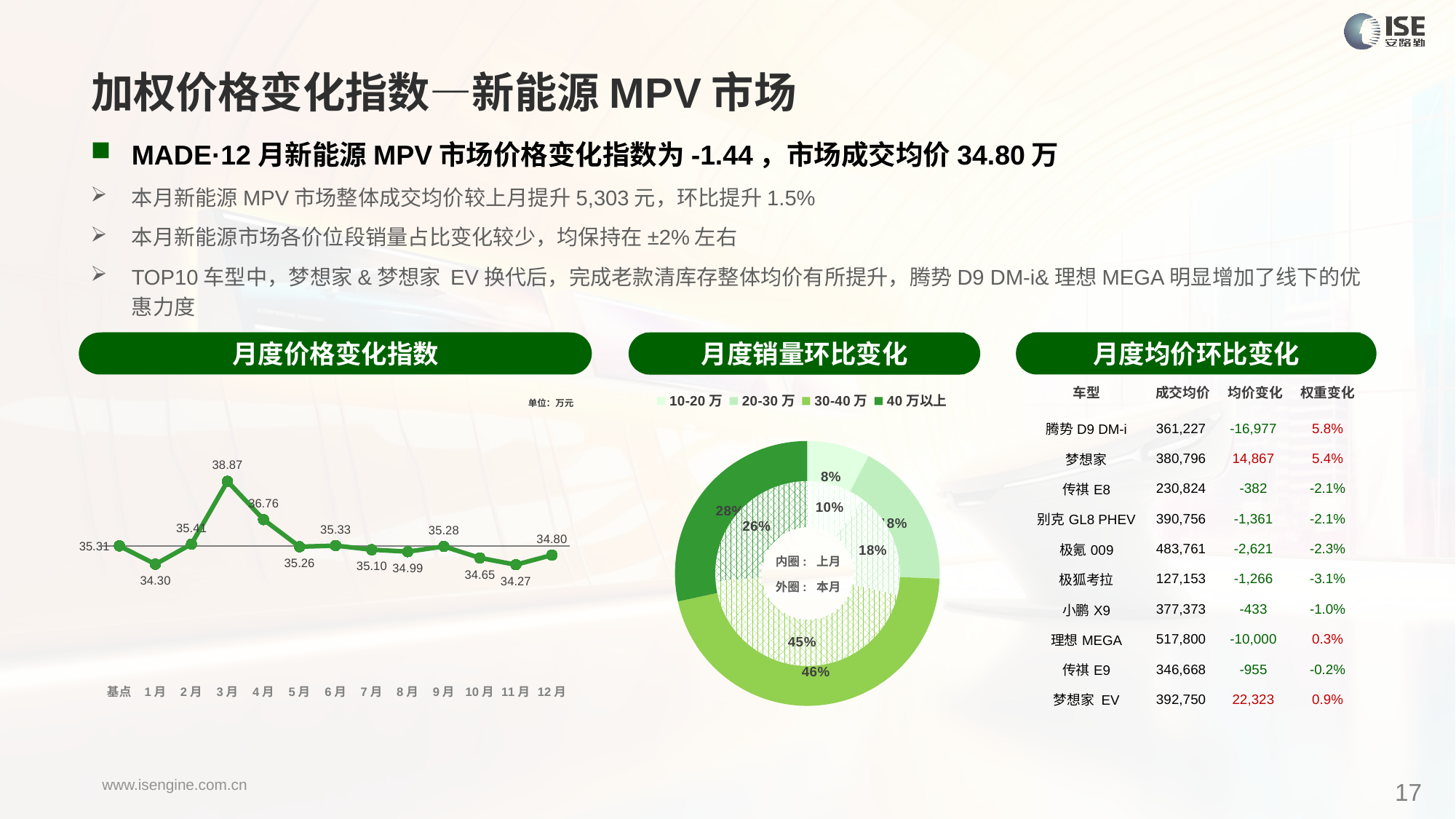

加权价格变化指数—新能源MPV市场
MADE·12月新能源MPV市场价格变化指数为-1.44，市场成交均价34.80万
本月新能源MPV市场整体成交均价较上月提升5,303元，环比提升1.5%
本月新能源市场各价位段销量占比变化较少，均保持在±2%左右
TOP10车型中，梦想家&梦想家 EV换代后，完成老款清库存整体均价有所提升，腾势D9 DM-i&理想MEGA明显增加了线下的优惠力度
月度价格变化指数

月度均价环比变化

月度销量环比变化

### Chart

| Category | 销量 |
|---|---|
| 10-20万 | 3060.0000000016953 |
| 20-30万 | 7157.000000002365 |
| 30-40万 | 18320.000000001404 |
| 40万以上 | 11322.0000000003 |

### Chart

| Category | 销量 |
|---|---|
| 10-20万 | 3268.0 |
| 20-30万 | 5835.0 |
| 30-40万 | 14207.0 |
内圈:  上月
外圈:  本月
| 车型 | 成交均价 | 均价变化 | 权重变化 |
| --- | --- | --- | --- |
| 腾势D9 DM-i | 361,227 | -16,977 | 5.8% |
| 梦想家 | 380,796 | 14,867 | 5.4% |
| 传祺E8 | 230,824 | -382 | -2.1% |
| 别克GL8 PHEV | 390,756 | -1,361 | -2.1% |
| 极氪009 | 483,761 | -2,621 | -2.3% |
| 极狐考拉 | 127,153 | -1,266 | -3.1% |
| 小鹏X9 | 377,373 | -433 | -1.0% |
| 理想MEGA | 517,800 | -10,000 | 0.3% |
| 传祺E9 | 346,668 | -955 | -0.2% |
| 梦想家 EV | 392,750 | 22,323 | 0.9% |

### Chart

| Category | Y2024 |
|---|---|
| 基点 | 0.0 |
| 1月 | -2.8620524835893613 |
| 2月 | 0.28 |
| 3月 | 10.09 |
| 4月 | 4.11 |
| 5月 | -0.13 |
| 6月 | 0.05 |
| 7月 | -0.6 |
| 8月 | -0.9 |
| 9月 | -0.08 |
| 10月 | -1.88 |
| 11月 | -2.94 |
| 12月 | -1.44 |
单位：万元
17